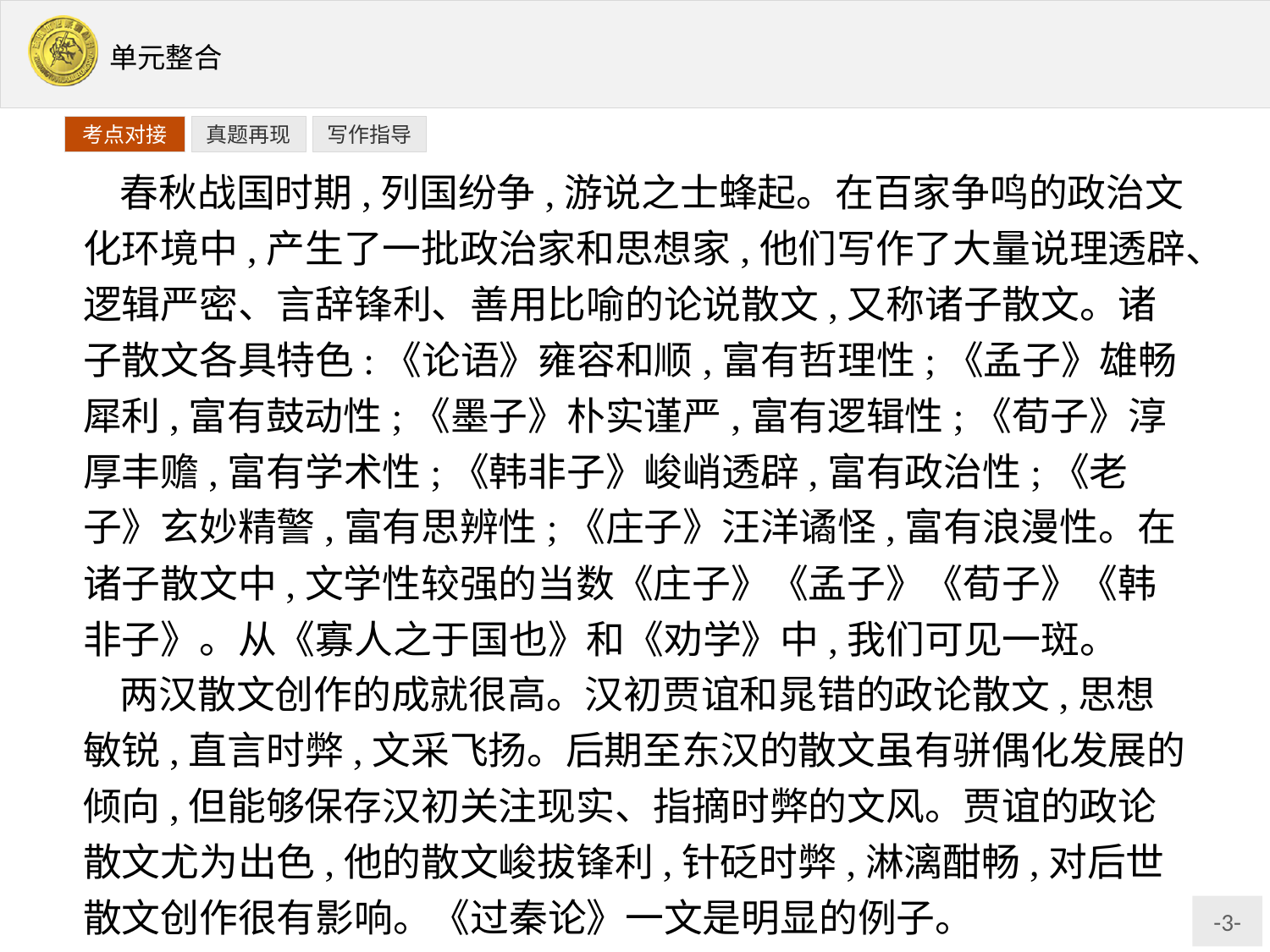

写作指导
考点对接
真题再现
春秋战国时期,列国纷争,游说之士蜂起。在百家争鸣的政治文化环境中,产生了一批政治家和思想家,他们写作了大量说理透辟、逻辑严密、言辞锋利、善用比喻的论说散文,又称诸子散文。诸子散文各具特色:《论语》雍容和顺,富有哲理性;《孟子》雄畅犀利,富有鼓动性;《墨子》朴实谨严,富有逻辑性;《荀子》淳厚丰赡,富有学术性;《韩非子》峻峭透辟,富有政治性;《老子》玄妙精警,富有思辨性;《庄子》汪洋谲怪,富有浪漫性。在诸子散文中,文学性较强的当数《庄子》《孟子》《荀子》《韩非子》。从《寡人之于国也》和《劝学》中,我们可见一斑。
两汉散文创作的成就很高。汉初贾谊和晁错的政论散文,思想敏锐,直言时弊,文采飞扬。后期至东汉的散文虽有骈偶化发展的倾向,但能够保存汉初关注现实、指摘时弊的文风。贾谊的政论散文尤为出色,他的散文峻拔锋利,针砭时弊,淋漓酣畅,对后世散文创作很有影响。《过秦论》一文是明显的例子。